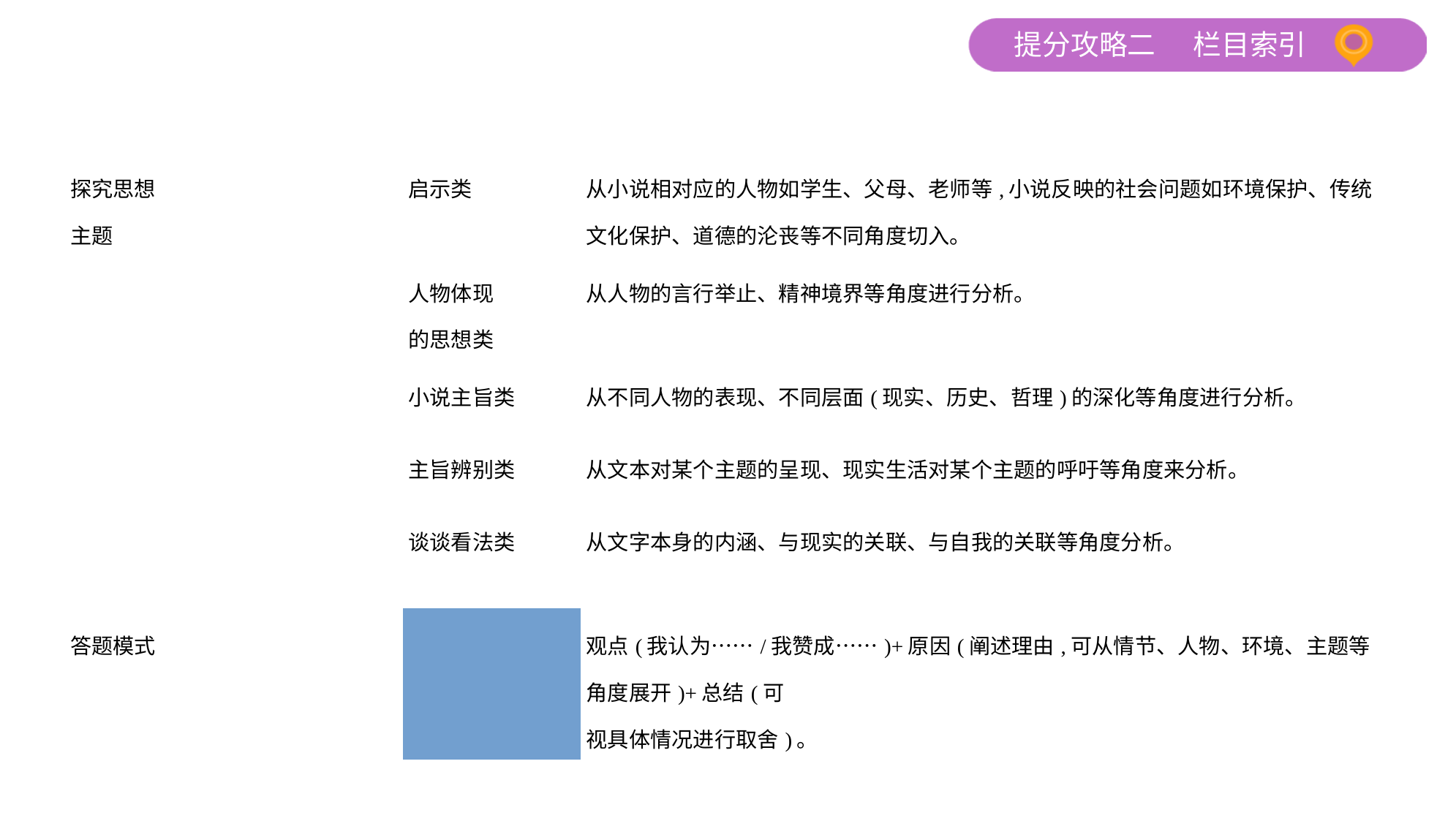

| 探究思想 主题 |  | 启示类 | 从小说相对应的人物如学生、父母、老师等,小说反映的社会问题如环境保护、传统文化保护、道德的沦丧等不同角度切入。 |
| --- | --- | --- | --- |
|  |  | 人物体现 的思想类 | 从人物的言行举止、精神境界等角度进行分析。 |
|  |  | 小说主旨类 | 从不同人物的表现、不同层面(现实、历史、哲理)的深化等角度进行分析。 |
|  |  | 主旨辨别类 | 从文本对某个主题的呈现、现实生活对某个主题的呼吁等角度来分析。 |
|  |  | 谈谈看法类 | 从文字本身的内涵、与现实的关联、与自我的关联等角度分析。 |
| 答题模式 |  | 观点(我认为……/我赞成……)+原因(阐述理由,可从情节、人物、环境、主题等角度展开)+总结(可 视具体情况进行取舍)。 |  |